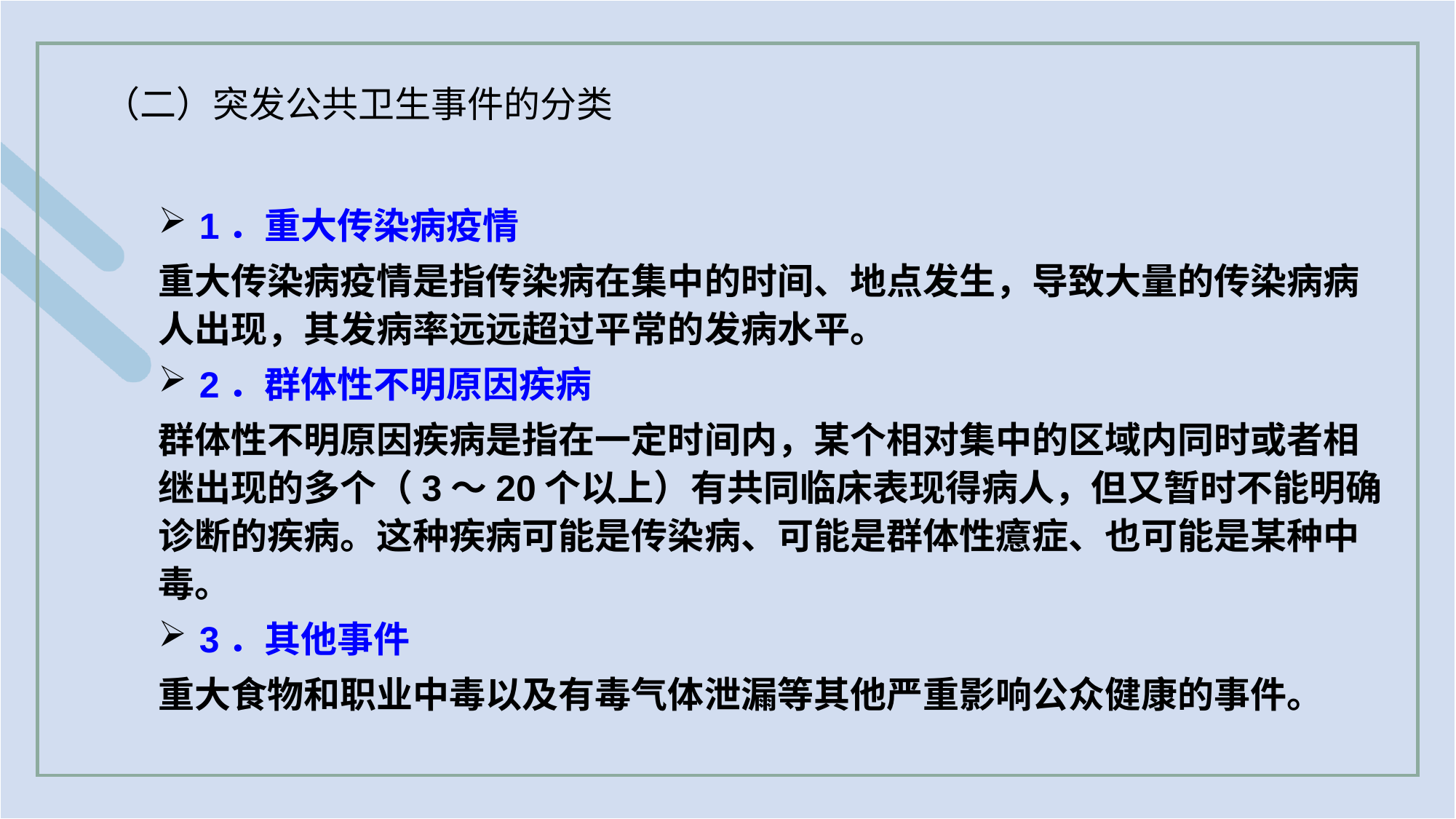

（二）突发公共卫生事件的分类
1．重大传染病疫情
重大传染病疫情是指传染病在集中的时间、地点发生，导致大量的传染病病人出现，其发病率远远超过平常的发病水平。
2．群体性不明原因疾病
群体性不明原因疾病是指在一定时间内，某个相对集中的区域内同时或者相继出现的多个（3～20个以上）有共同临床表现得病人，但又暂时不能明确诊断的疾病。这种疾病可能是传染病、可能是群体性癔症、也可能是某种中毒。
3．其他事件
重大食物和职业中毒以及有毒气体泄漏等其他严重影响公众健康的事件。